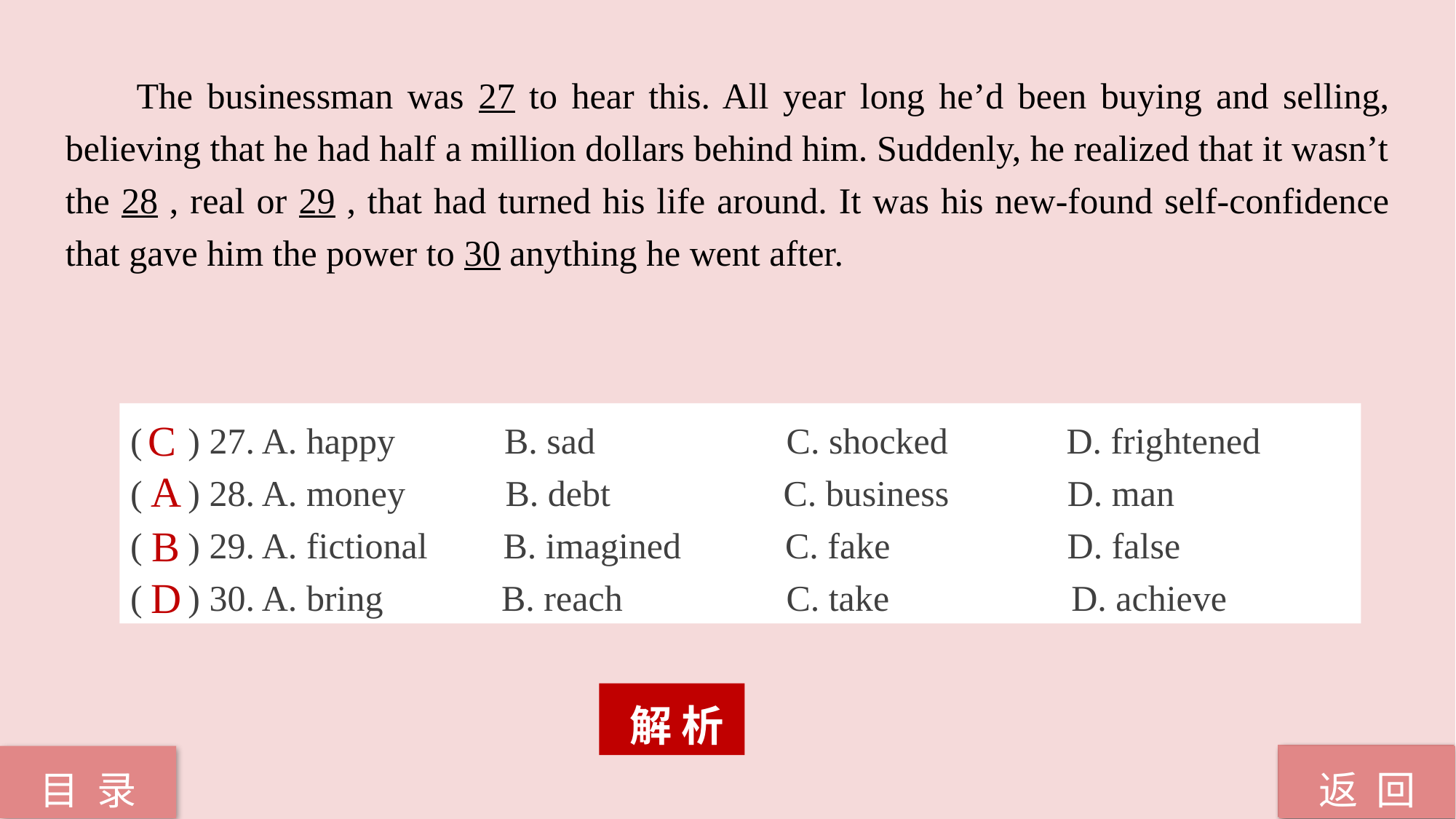

The businessman was 27 to hear this. All year long he’d been buying and selling, believing that he had half a million dollars behind him. Suddenly, he realized that it wasn’t the 28 , real or 29 , that had turned his life around. It was his new-found self-confidence that gave him the power to 30 anything he went after.
(     ) 27. A. happy            B. sad                     C. shocked             D. frightened
(     ) 28. A. money           B. debt                   C. business             D. man
(     ) 29. A. fictional 	     B. imagined 	C. fake 	       D. false
(     ) 30. A. bring             B. reach                  C. take                    D. achieve
C
A
B
D
 解 析
返  回